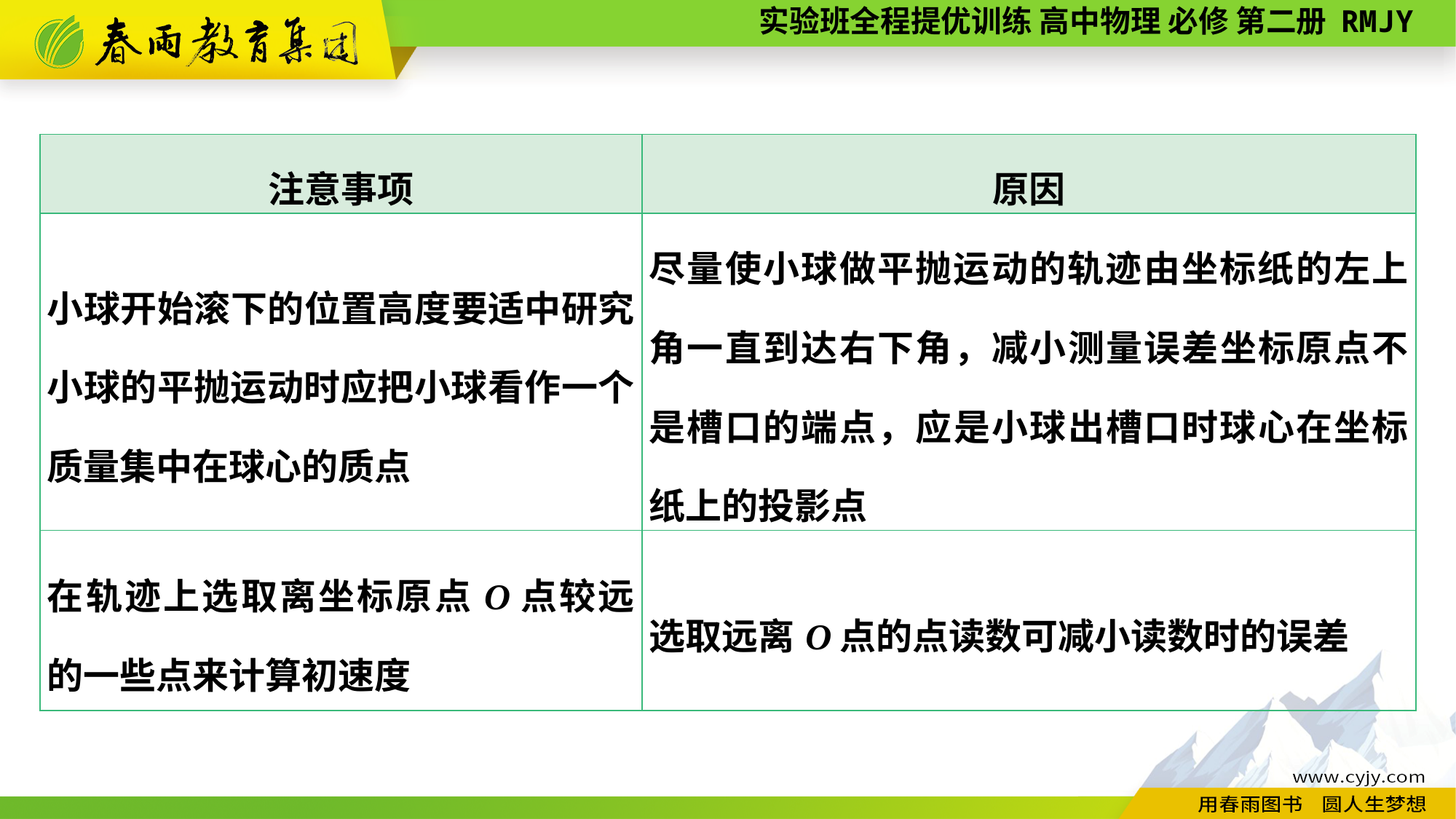

| 注意事项 | 原因 |
| --- | --- |
| 小球开始滚下的位置高度要适中研究小球的平抛运动时应把小球看作一个质量集中在球心的质点 | 尽量使小球做平抛运动的轨迹由坐标纸的左上角一直到达右下角，减小测量误差坐标原点不是槽口的端点，应是小球出槽口时球心在坐标纸上的投影点 |
| 在轨迹上选取离坐标原点O点较远的一些点来计算初速度 | 选取远离O点的点读数可减小读数时的误差 |